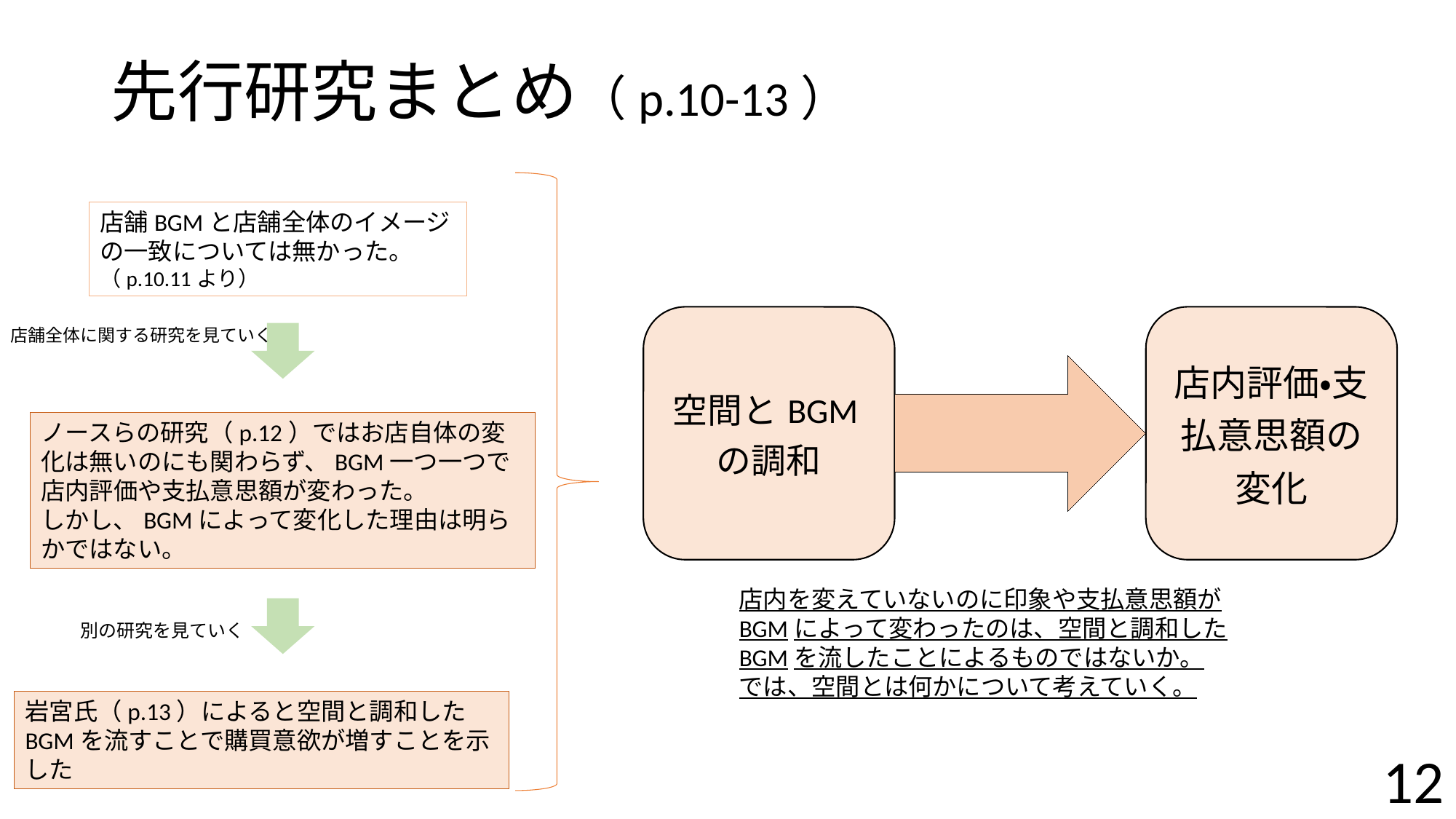

# 先行研究まとめ（p.10-13）

店舗BGMと店舗全体のイメージの一致については無かった。
（p.10.11より）
店内評価・支払意思額の変化
空間とBGMの調和
店舗全体に関する研究を見ていく

ノースらの研究（p.12）ではお店自体の変化は無いのにも関わらず、BGM一つ一つで店内評価や支払意思額が変わった。
しかし、BGMによって変化した理由は明らかではない。
店内を変えていないのに印象や支払意思額がBGMによって変わったのは、空間と調和したBGMを流したことによるものではないか。
では、空間とは何かについて考えていく。

別の研究を見ていく
岩宮氏（p.13）によると空間と調和したBGMを流すことで購買意欲が増すことを示した
12